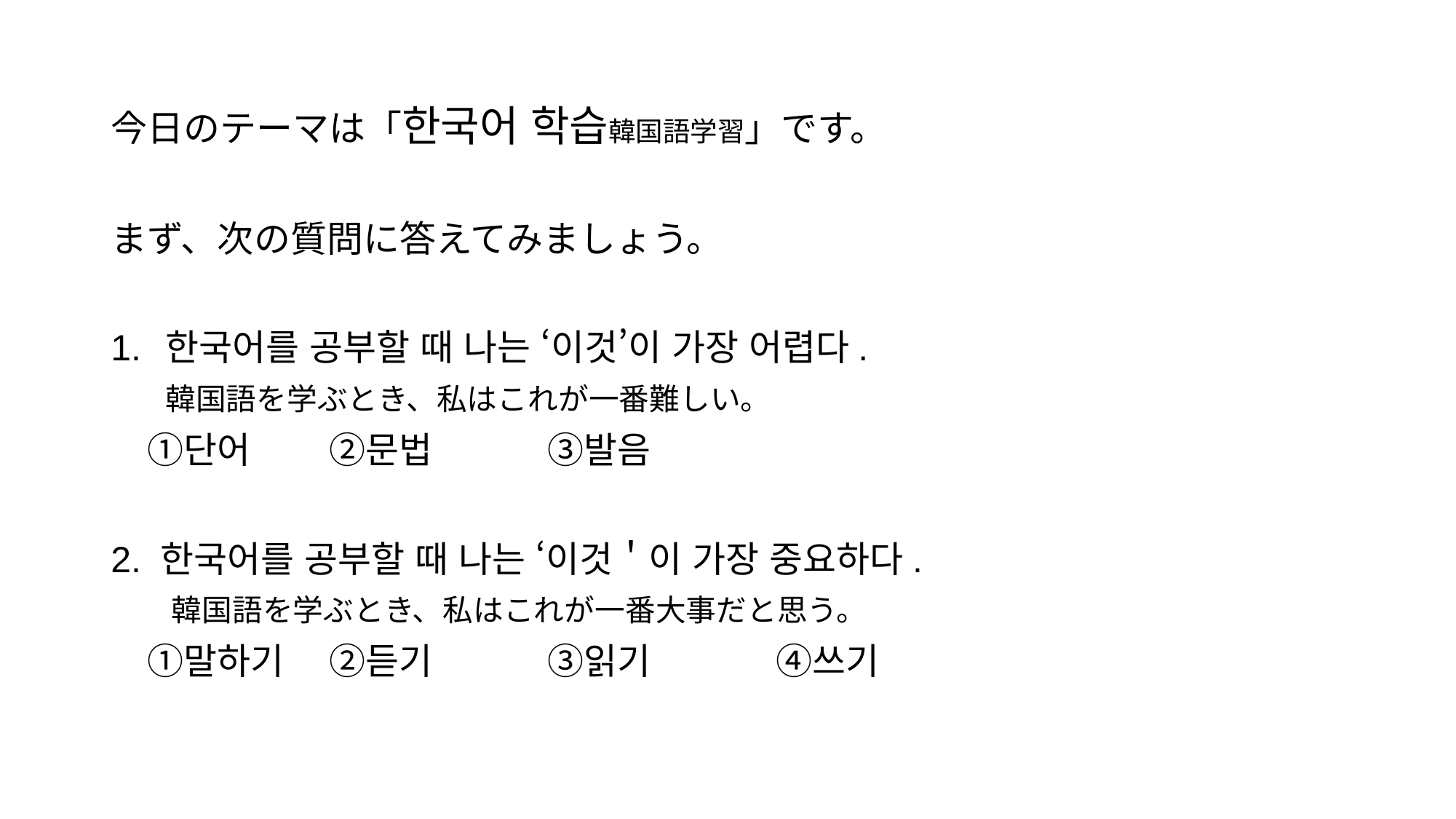

#
今日のテーマは「한국어 학습韓国語学習」です。

まず、次の質問に答えてみましょう。

한국어를 공부할 때 나는 ‘이것’이 가장 어렵다.
　　韓国語を学ぶとき、私はこれが一番難しい。
　①단어  	②문법  	③발음

2. 한국어를 공부할 때 나는 ‘이것＇이 가장 중요하다.
　　韓国語を学ぶとき、私はこれが一番大事だと思う。
　①말하기  	②듣기  	③읽기 	 ④쓰기